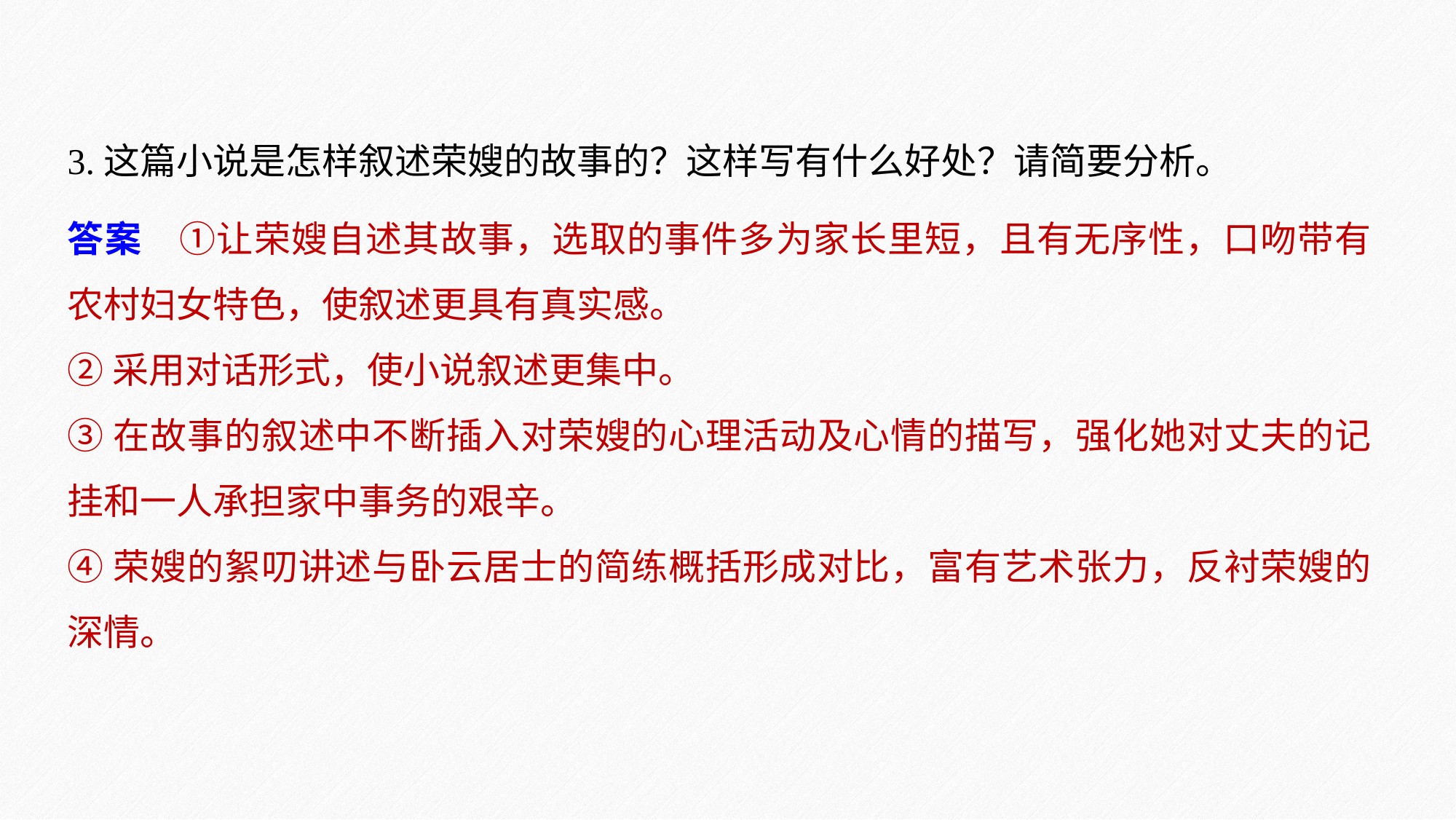

3.这篇小说是怎样叙述荣嫂的故事的？这样写有什么好处？请简要分析。
答案　①让荣嫂自述其故事，选取的事件多为家长里短，且有无序性，口吻带有农村妇女特色，使叙述更具有真实感。
②采用对话形式，使小说叙述更集中。
③在故事的叙述中不断插入对荣嫂的心理活动及心情的描写，强化她对丈夫的记挂和一人承担家中事务的艰辛。
④荣嫂的絮叨讲述与卧云居士的简练概括形成对比，富有艺术张力，反衬荣嫂的深情。